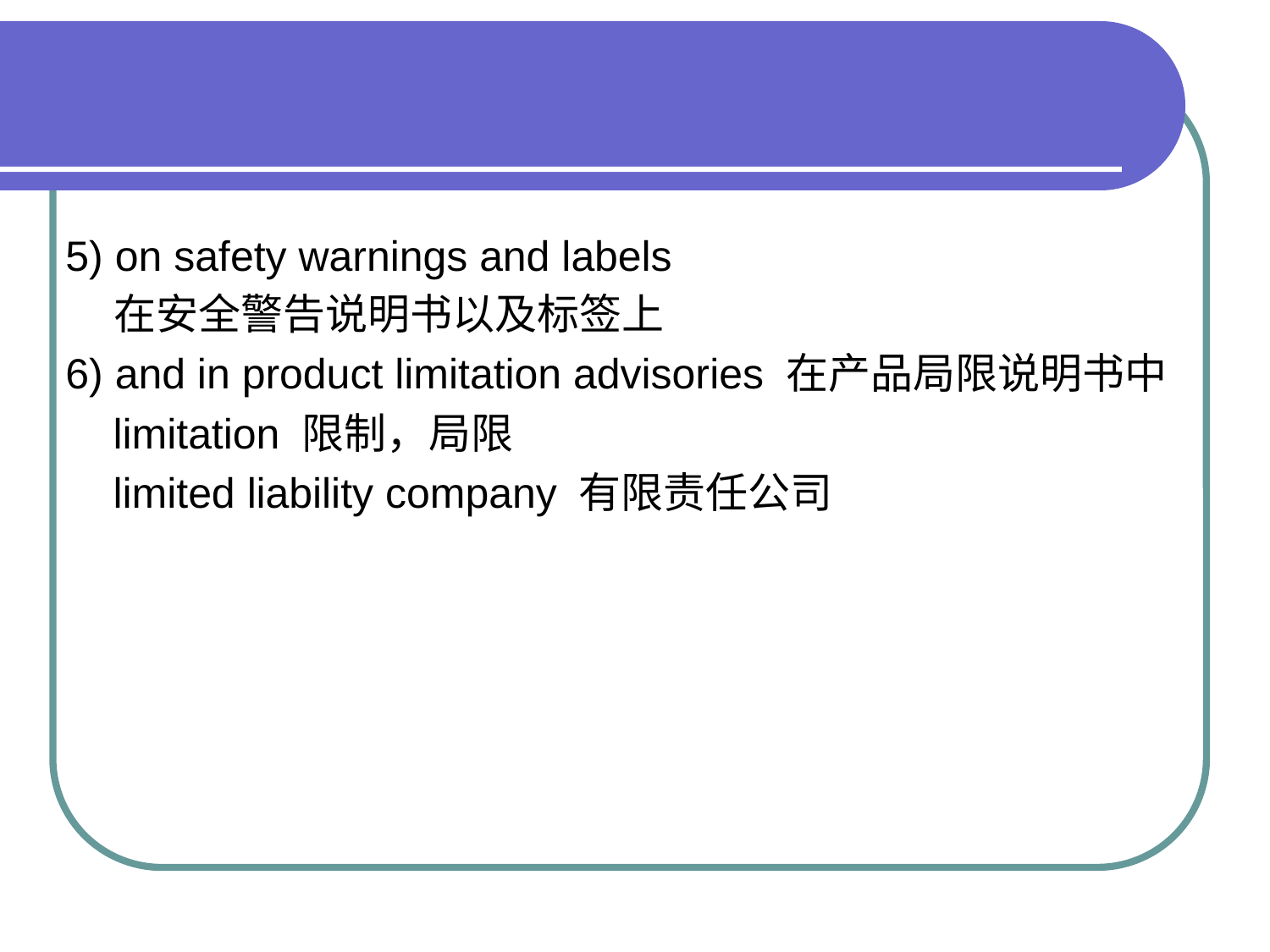

#
5) on safety warnings and labels
    在安全警告说明书以及标签上
6) and in product limitation advisories 在产品局限说明书中
    limitation 限制，局限
    limited liability company 有限责任公司